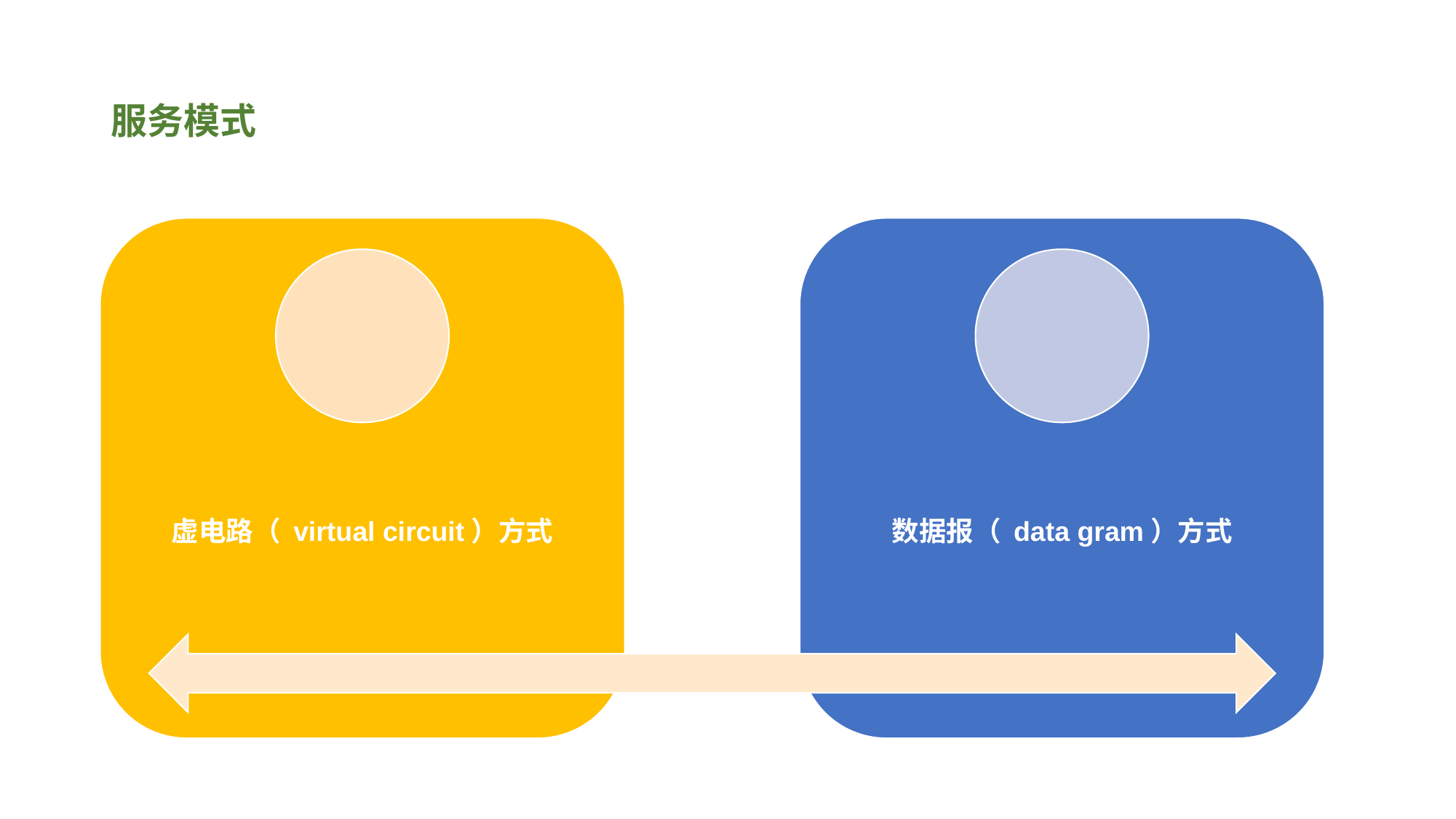

# 服务模式
虚电路（ virtual circuit）方式
数据报（ data gram）方式